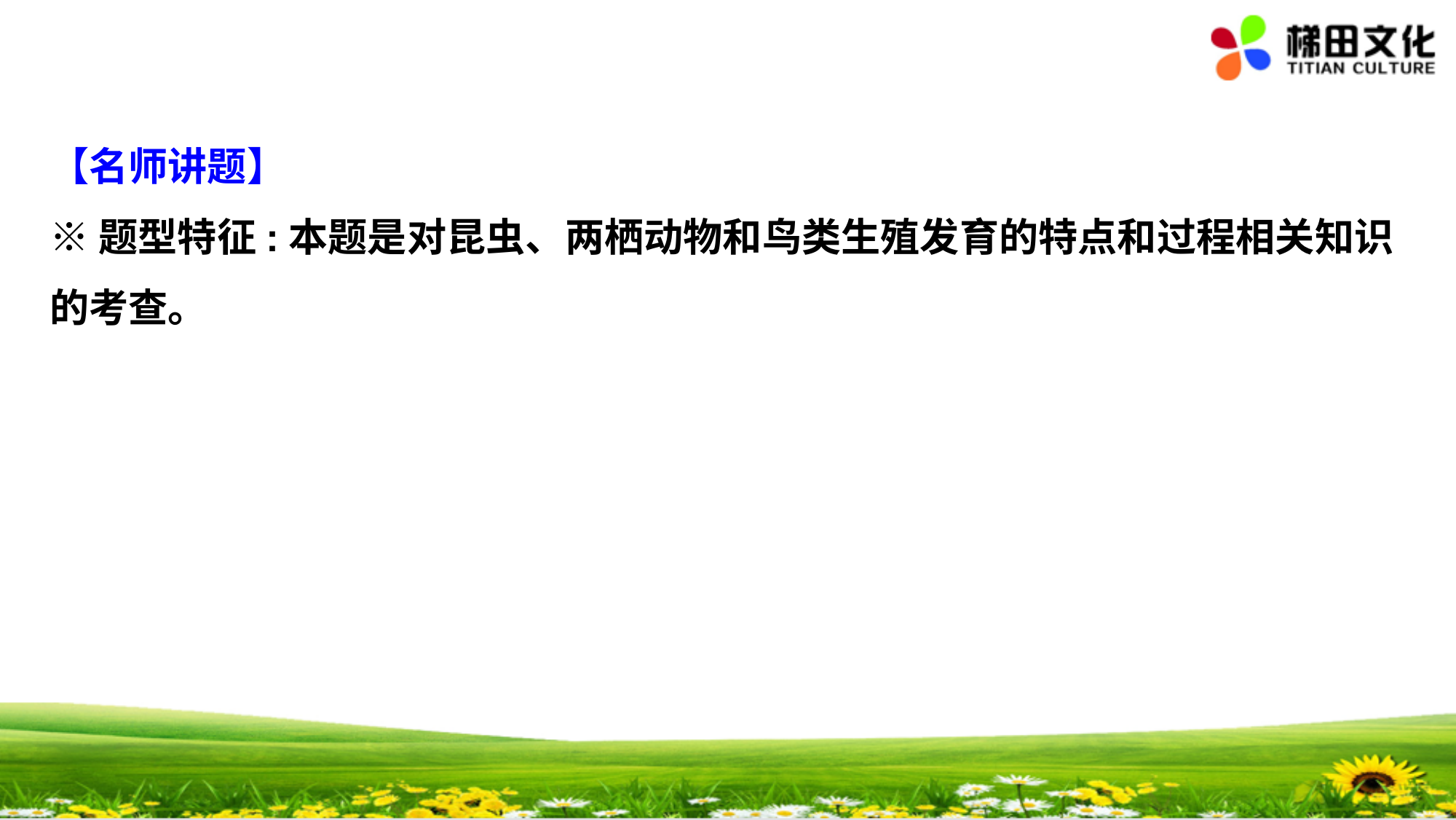

【名师讲题】
※题型特征:本题是对昆虫、两栖动物和鸟类生殖发育的特点和过程相关知识的考查。